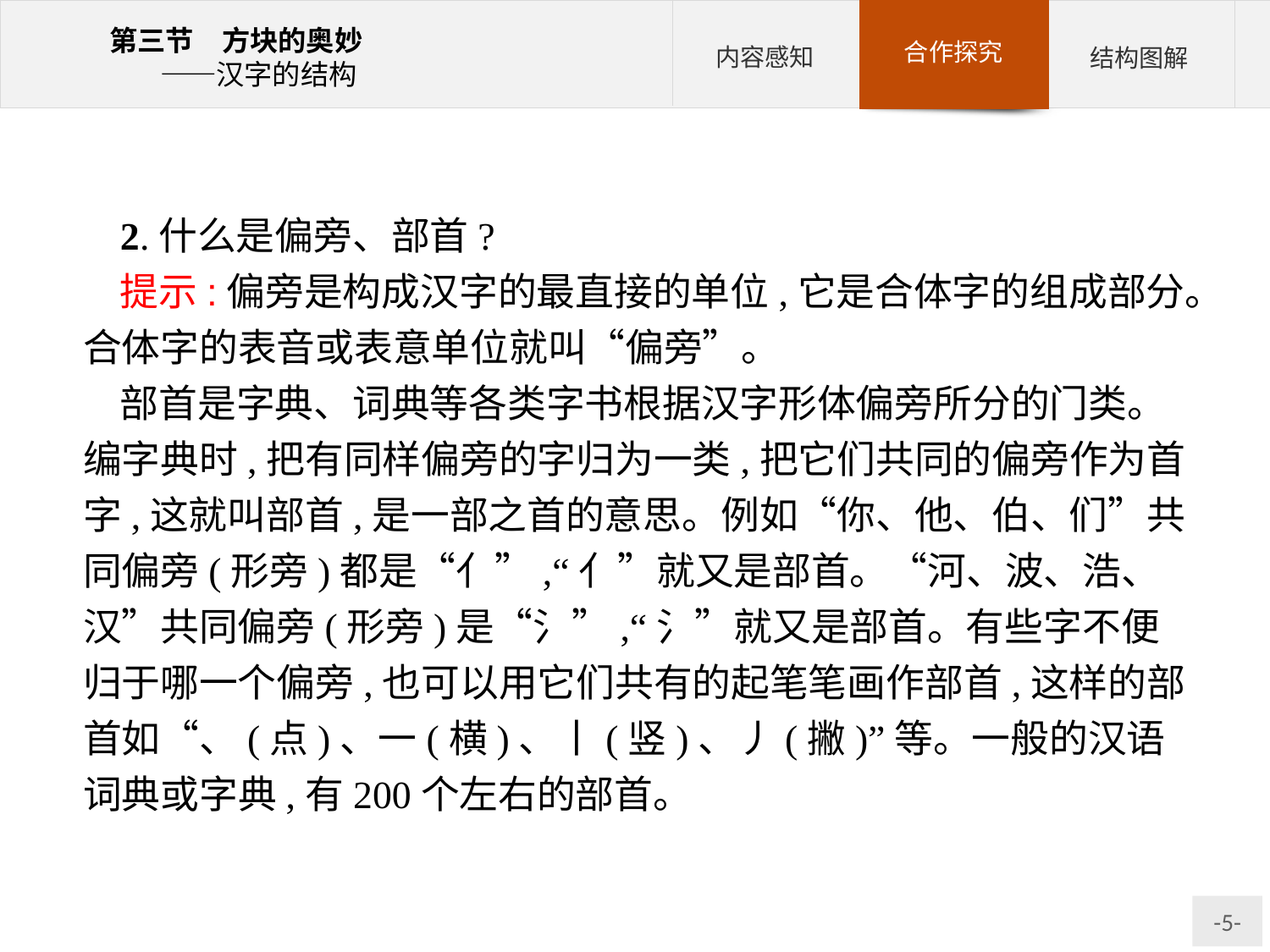

2.什么是偏旁、部首?
提示:偏旁是构成汉字的最直接的单位,它是合体字的组成部分。合体字的表音或表意单位就叫“偏旁”。
部首是字典、词典等各类字书根据汉字形体偏旁所分的门类。编字典时,把有同样偏旁的字归为一类,把它们共同的偏旁作为首字,这就叫部首,是一部之首的意思。例如“你、他、伯、们”共同偏旁(形旁)都是“亻”,“亻”就又是部首。“河、波、浩、汉”共同偏旁(形旁)是“氵”,“氵”就又是部首。有些字不便归于哪一个偏旁,也可以用它们共有的起笔笔画作部首,这样的部首如“、(点)、一(横)、丨(竖)、丿(撇)”等。一般的汉语词典或字典,有200个左右的部首。